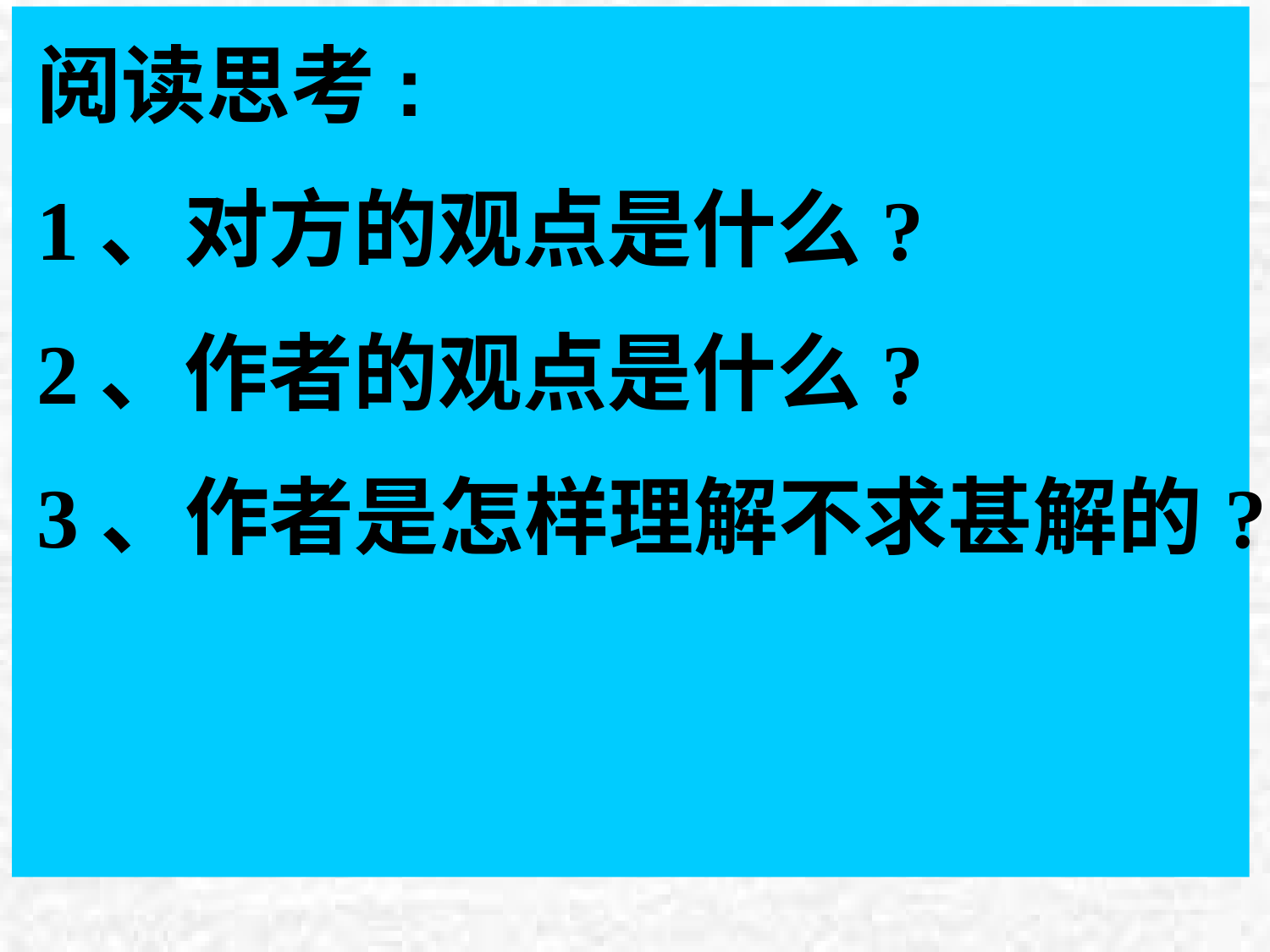

阅读思考:
1、对方的观点是什么?
2、作者的观点是什么?
3、作者是怎样理解不求甚解的?